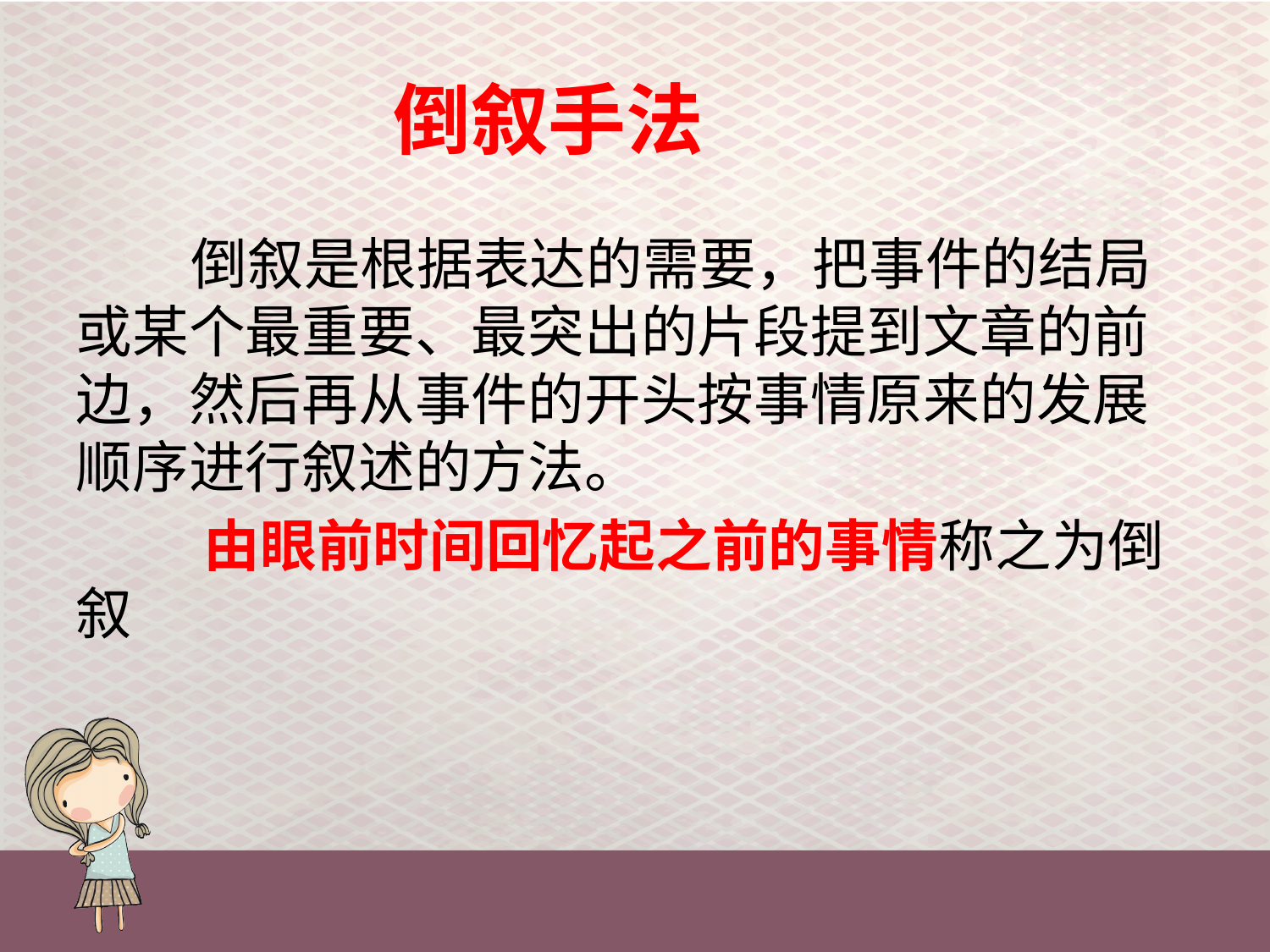

# 倒叙手法
        倒叙是根据表达的需要，把事件的结局或某个最重要、最突出的片段提到文章的前边，然后再从事件的开头按事情原来的发展顺序进行叙述的方法。
         由眼前时间回忆起之前的事情称之为倒叙